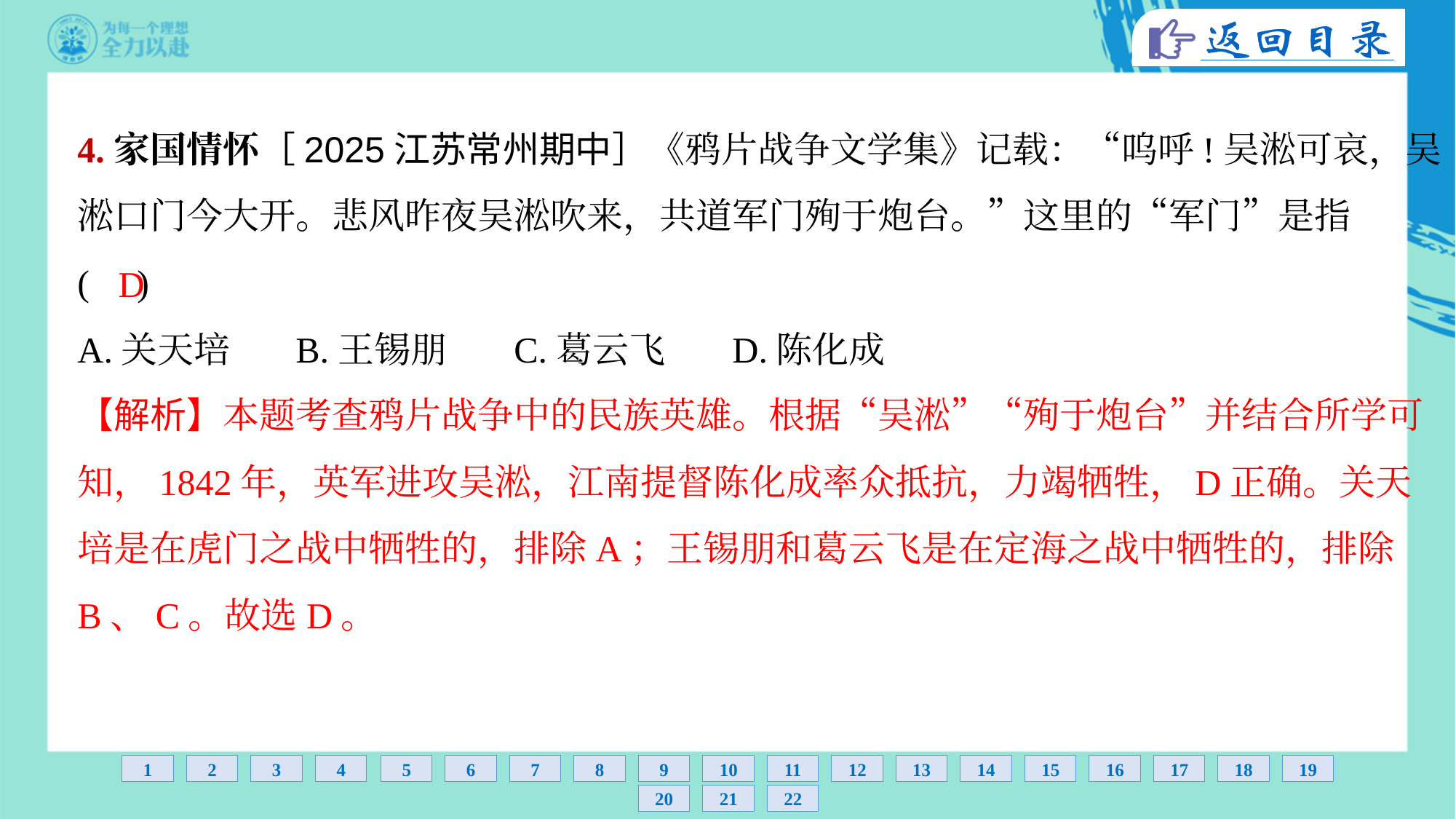

4.家国情怀［2025江苏常州期中］《鸦片战争文学集》记载：“呜呼!吴淞可哀，吴
淞口门今大开。悲风昨夜吴淞吹来，共道军门殉于炮台。”这里的“军门”是指
(     )
D
A.关天培	B.王锡朋	C.葛云飞	D.陈化成
【解析】本题考查鸦片战争中的民族英雄。根据“吴淞”“殉于炮台”并结合所学可
知，1842年，英军进攻吴淞，江南提督陈化成率众抵抗，力竭牺牲，D正确。关天
培是在虎门之战中牺牲的，排除A；王锡朋和葛云飞是在定海之战中牺牲的，排除
B、C。故选D。